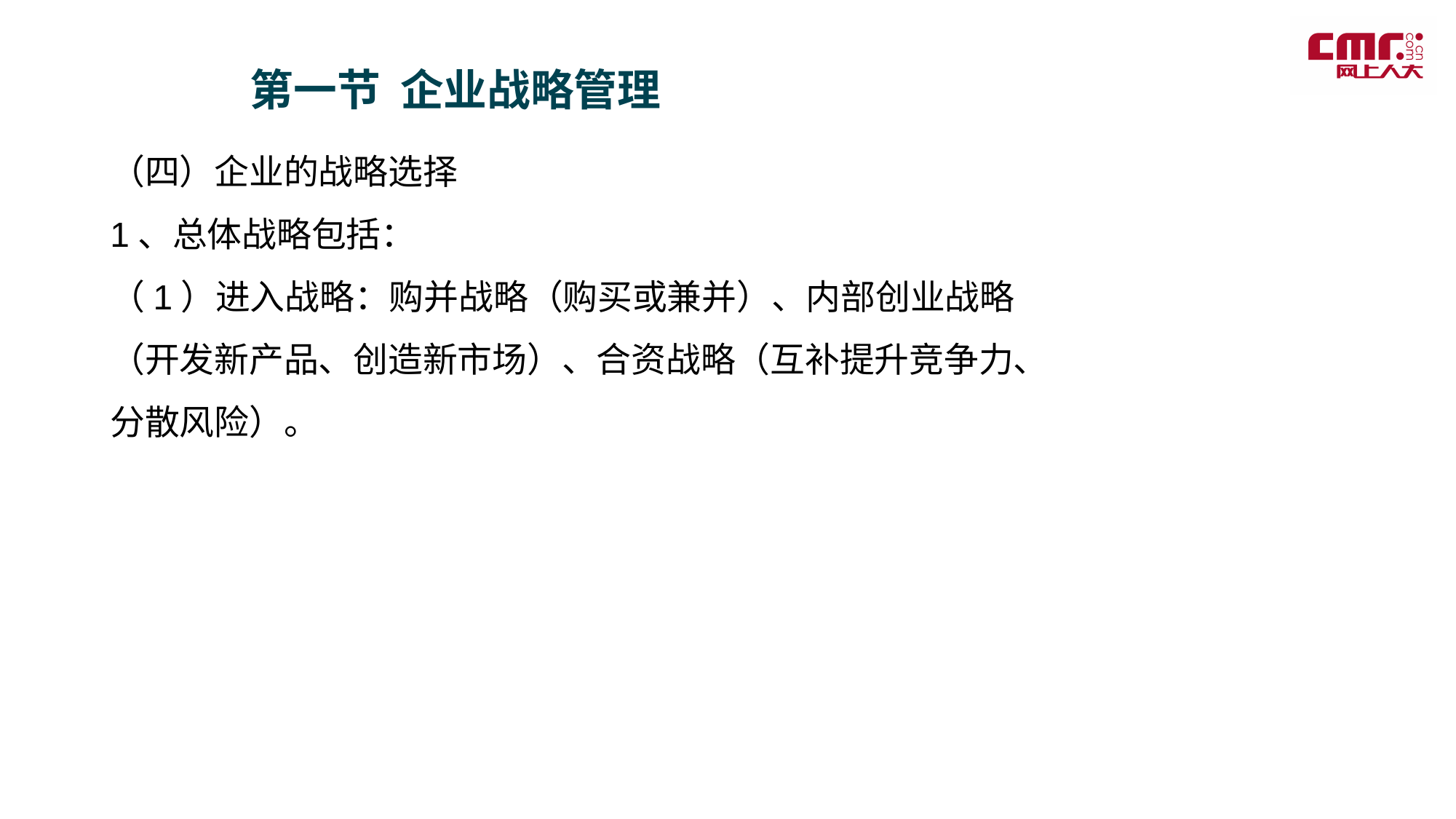

第一节  企业战略管理
（四）企业的战略选择
1、总体战略包括：
（1）进入战略：购并战略（购买或兼并）、内部创业战略（开发新产品、创造新市场）、合资战略（互补提升竞争力、分散风险）。